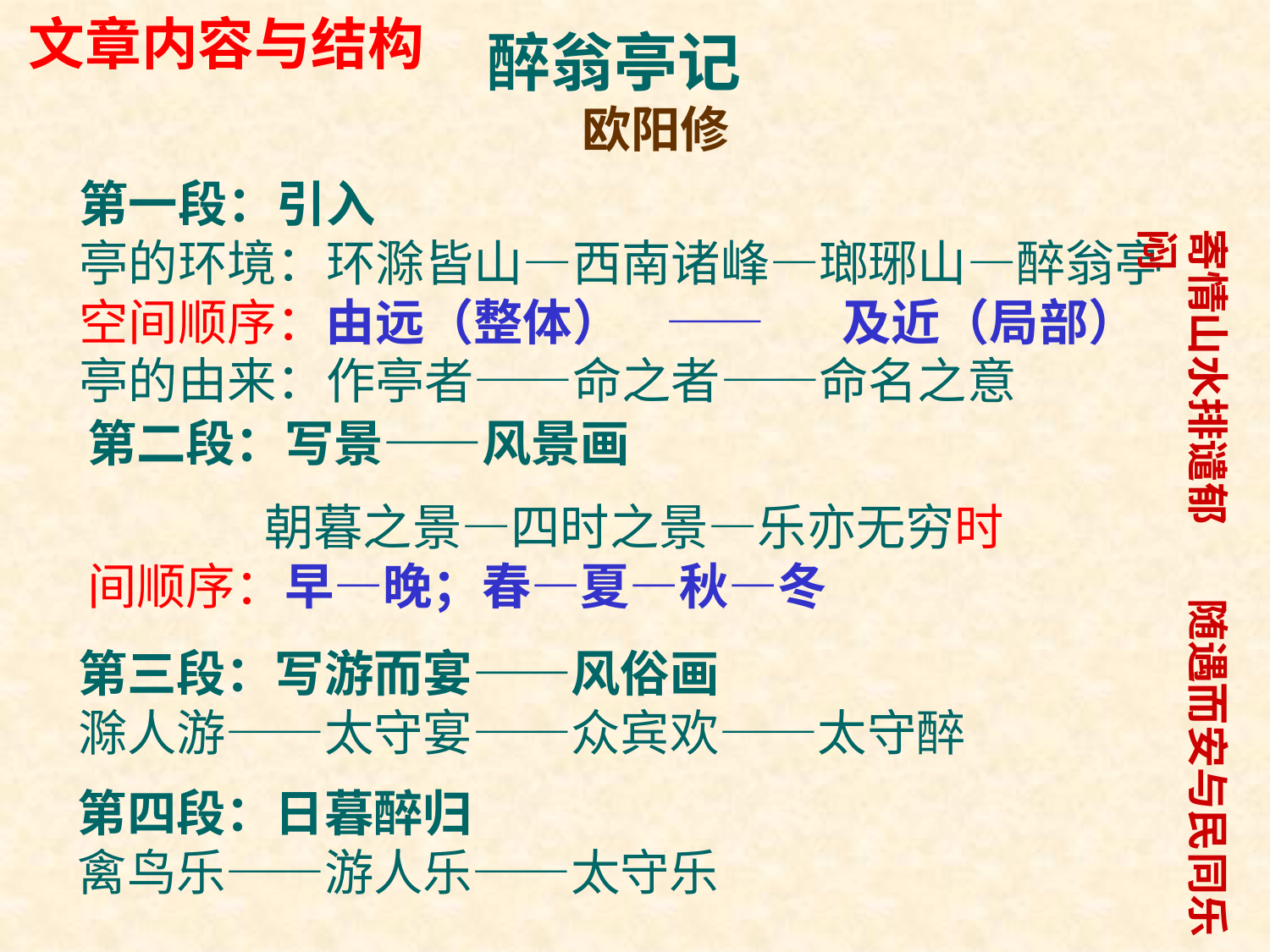

文章内容与结构
醉翁亭记
　    欧阳修

第一段：引入
亭的环境：环滁皆山—西南诸峰—瑯琊山—醉翁亭
空间顺序：由远（整体）    ——       及近（局部）
亭的由来：作亭者——命之者——命名之意

寄情山水排谴郁闷
第二段：写景——风景画
               朝暮之景—四时之景—乐亦无穷时间顺序：早—晚；春—夏—秋—冬
随遇而安与民同乐
第三段：写游而宴——风俗画
滁人游——太守宴——众宾欢——太守醉
第四段：日暮醉归
禽鸟乐——游人乐——太守乐